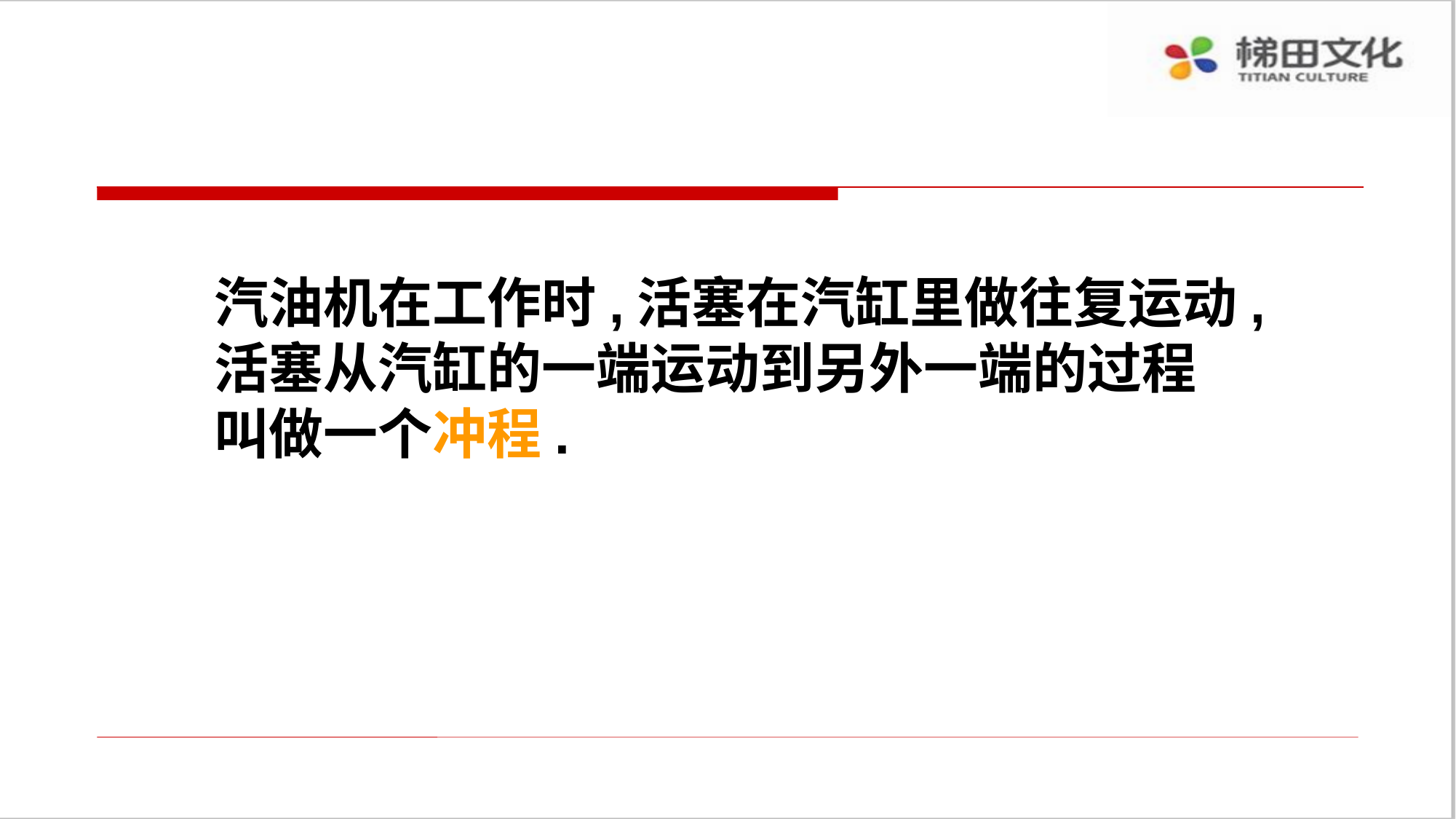

汽油机在工作时,活塞在汽缸里做往复运动,
活塞从汽缸的一端运动到另外一端的过程
叫做一个冲程.